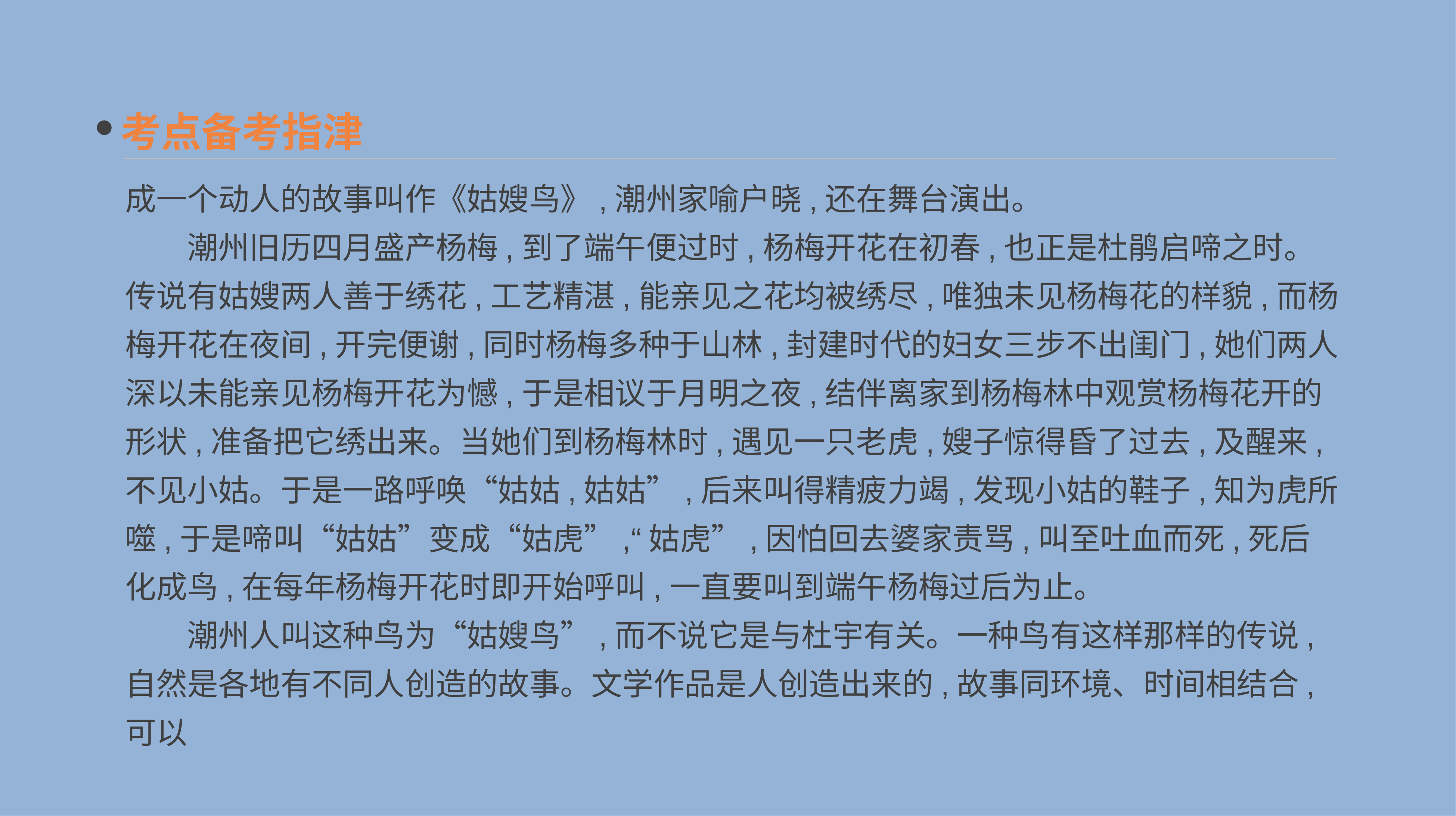

考点备考指津

成一个动人的故事叫作《姑嫂鸟》,潮州家喻户晓,还在舞台演出。
　　潮州旧历四月盛产杨梅,到了端午便过时,杨梅开花在初春,也正是杜鹃启啼之时。传说有姑嫂两人善于绣花,工艺精湛,能亲见之花均被绣尽,唯独未见杨梅花的样貌,而杨梅开花在夜间,开完便谢,同时杨梅多种于山林,封建时代的妇女三步不出闺门,她们两人深以未能亲见杨梅开花为憾,于是相议于月明之夜,结伴离家到杨梅林中观赏杨梅花开的形状,准备把它绣出来。当她们到杨梅林时,遇见一只老虎,嫂子惊得昏了过去,及醒来,不见小姑。于是一路呼唤“姑姑,姑姑”,后来叫得精疲力竭,发现小姑的鞋子,知为虎所噬,于是啼叫“姑姑”变成“姑虎”,“姑虎”,因怕回去婆家责骂,叫至吐血而死,死后化成鸟,在每年杨梅开花时即开始呼叫,一直要叫到端午杨梅过后为止。
　　潮州人叫这种鸟为“姑嫂鸟”,而不说它是与杜宇有关。一种鸟有这样那样的传说,自然是各地有不同人创造的故事。文学作品是人创造出来的,故事同环境、时间相结合,可以